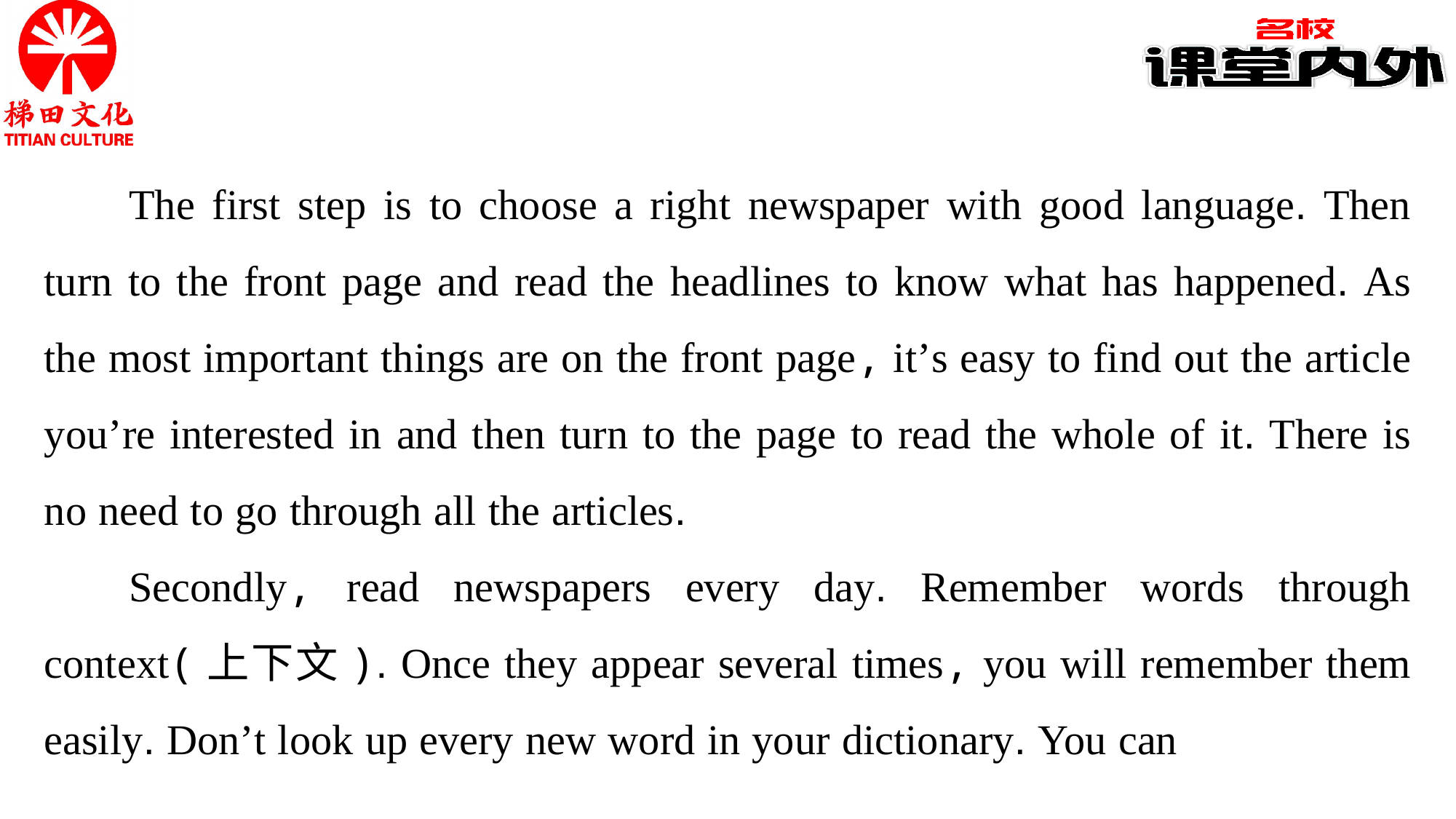

The first step is to choose a right newspaper with good language. Then turn to the front page and read the headlines to know what has happened. As the most important things are on the front page, it’s easy to find out the article you’re interested in and then turn to the page to read the whole of it. There is no need to go through all the articles.
Secondly, read newspapers every day. Remember words through context(上下文). Once they appear several times, you will remember them easily. Don’t look up every new word in your dictionary. You can